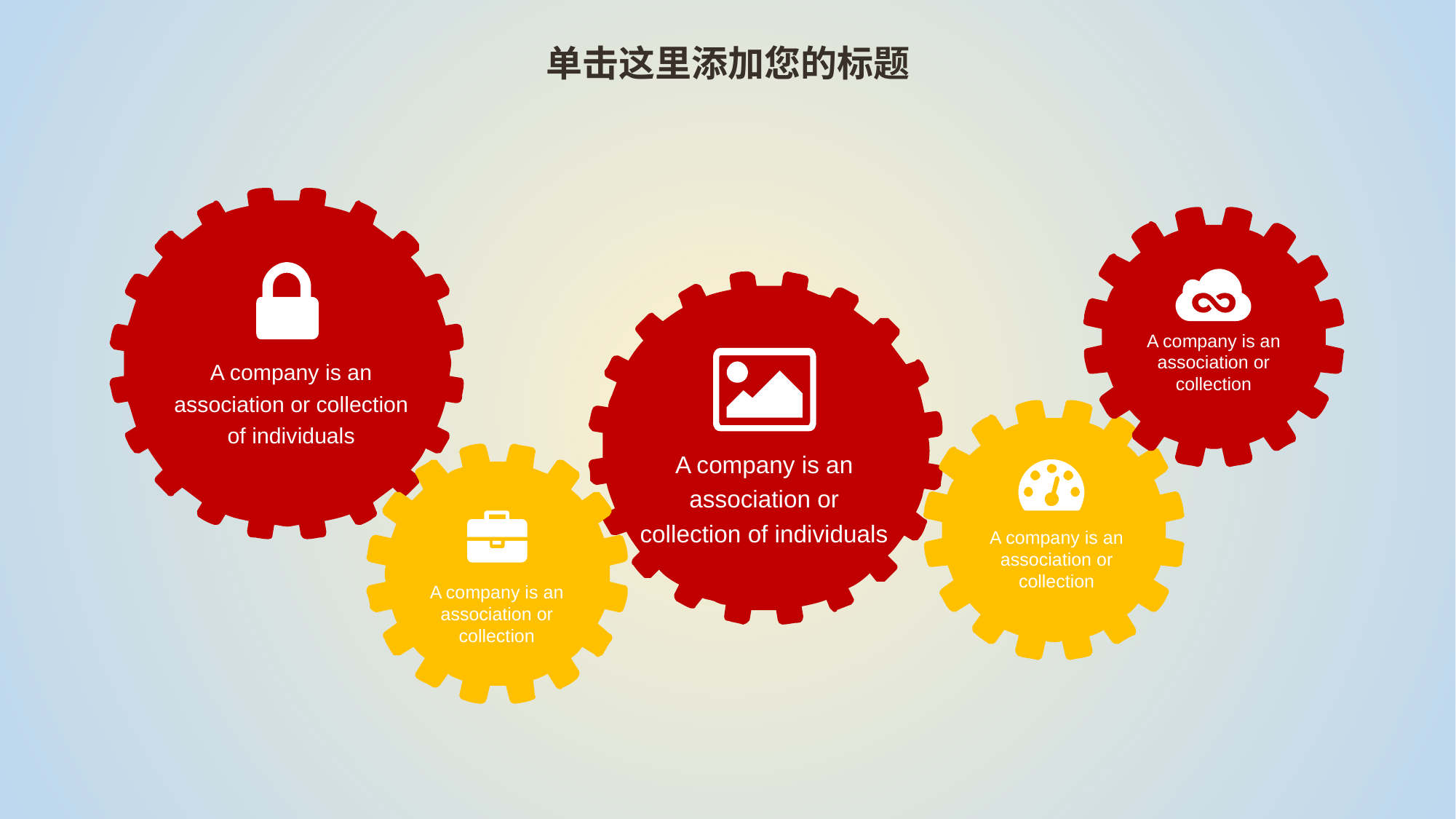

单击这里添加您的标题

A company is an association or collection
A company is an association or collection of individuals

A company is an association or collection of individuals

A company is an association or collection
A company is an association or collection